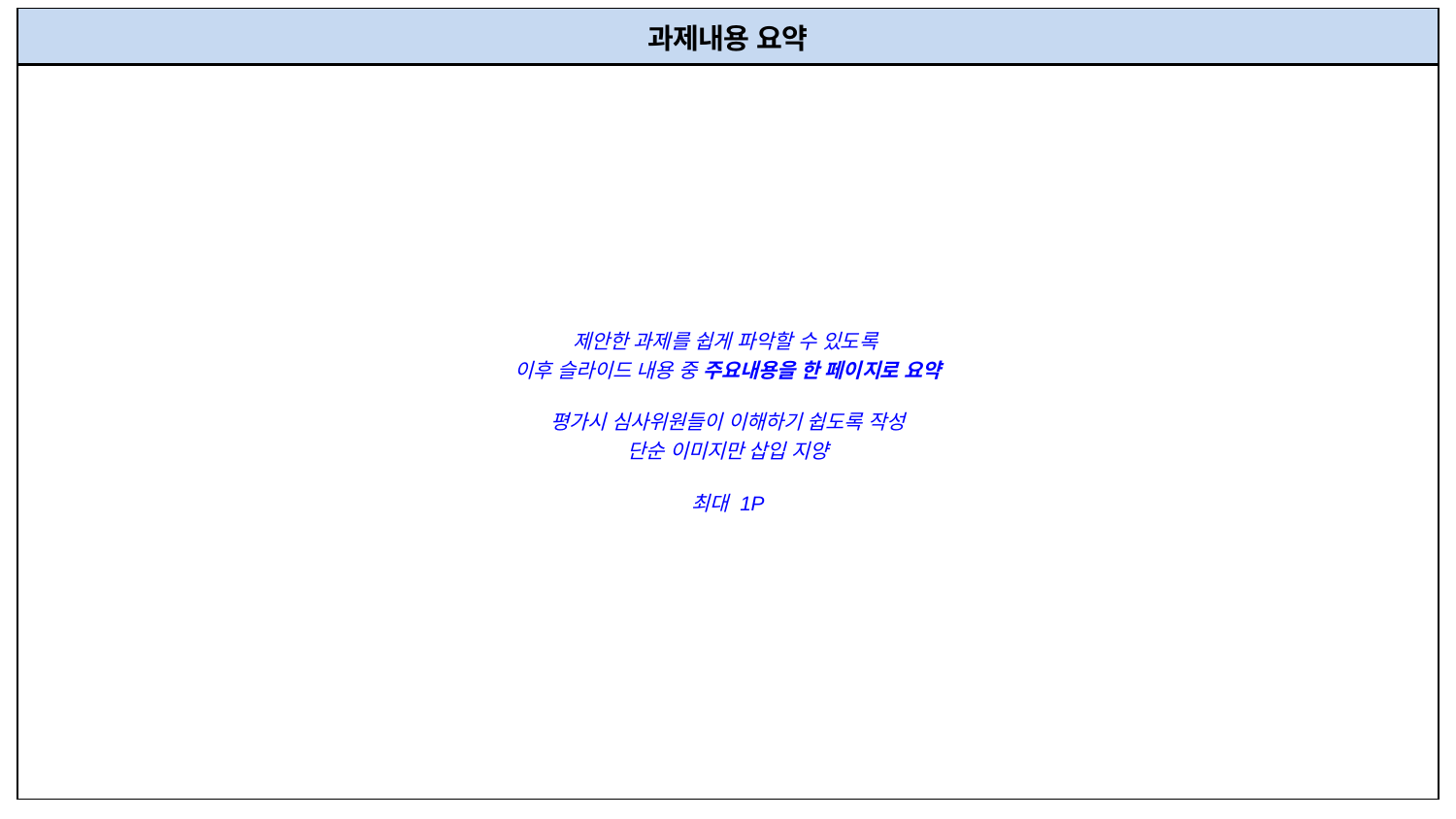

| 과제내용 요약 |
| --- |
| 제안한 과제를 쉽게 파악할 수 있도록 이후 슬라이드 내용 중 주요내용을 한 페이지로 요약 평가시 심사위원들이 이해하기 쉽도록 작성 단순 이미지만 삽입 지양 최대 1P |
| --- |